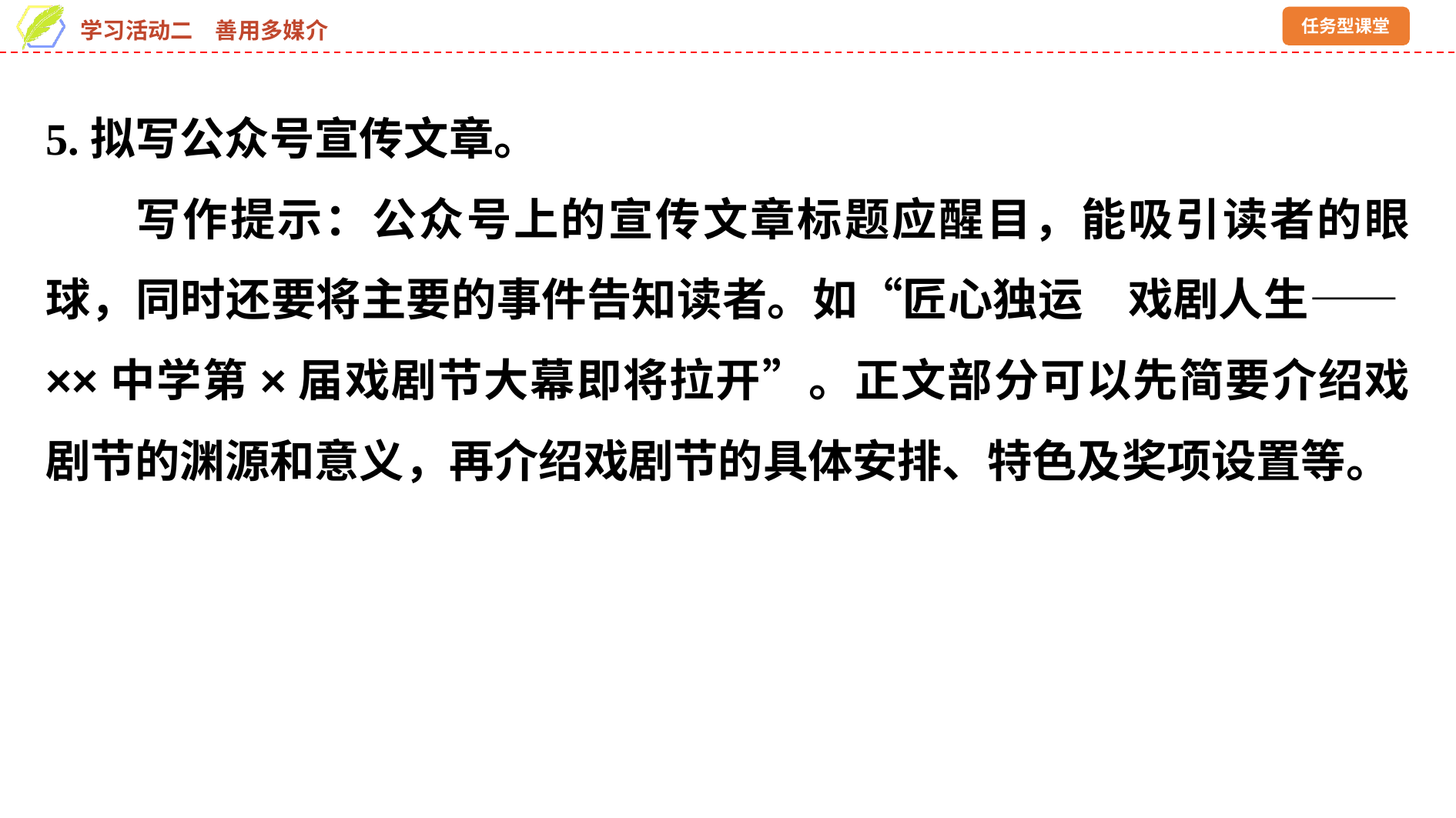

5.拟写公众号宣传文章。
写作提示：公众号上的宣传文章标题应醒目，能吸引读者的眼球，同时还要将主要的事件告知读者。如“匠心独运　戏剧人生——××中学第×届戏剧节大幕即将拉开”。正文部分可以先简要介绍戏剧节的渊源和意义，再介绍戏剧节的具体安排、特色及奖项设置等。